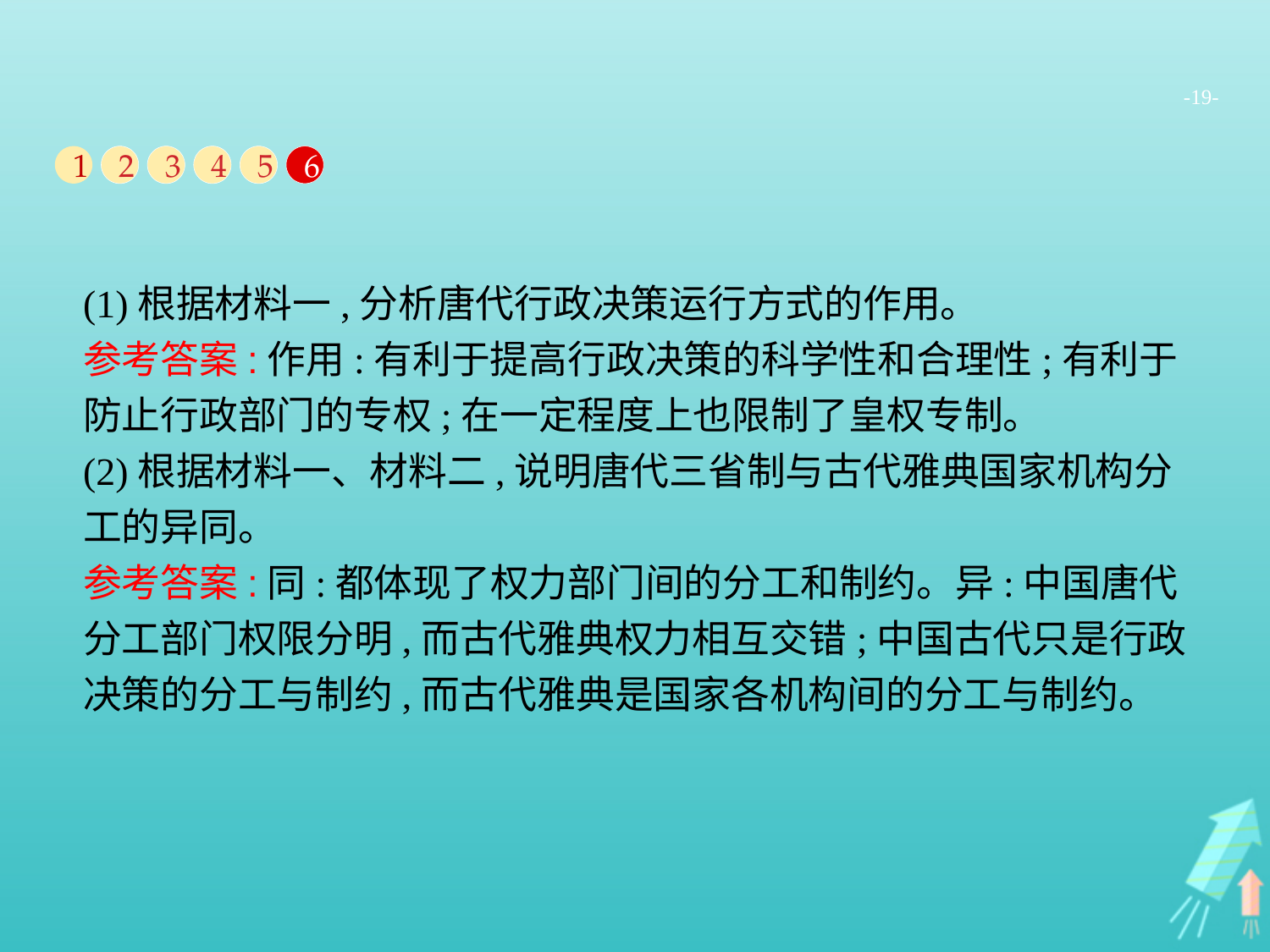

-19-
1
2
3
4
5
6
(1)根据材料一,分析唐代行政决策运行方式的作用。
参考答案:作用:有利于提高行政决策的科学性和合理性;有利于防止行政部门的专权;在一定程度上也限制了皇权专制。
(2)根据材料一、材料二,说明唐代三省制与古代雅典国家机构分工的异同。
参考答案:同:都体现了权力部门间的分工和制约。异:中国唐代分工部门权限分明,而古代雅典权力相互交错;中国古代只是行政决策的分工与制约,而古代雅典是国家各机构间的分工与制约。